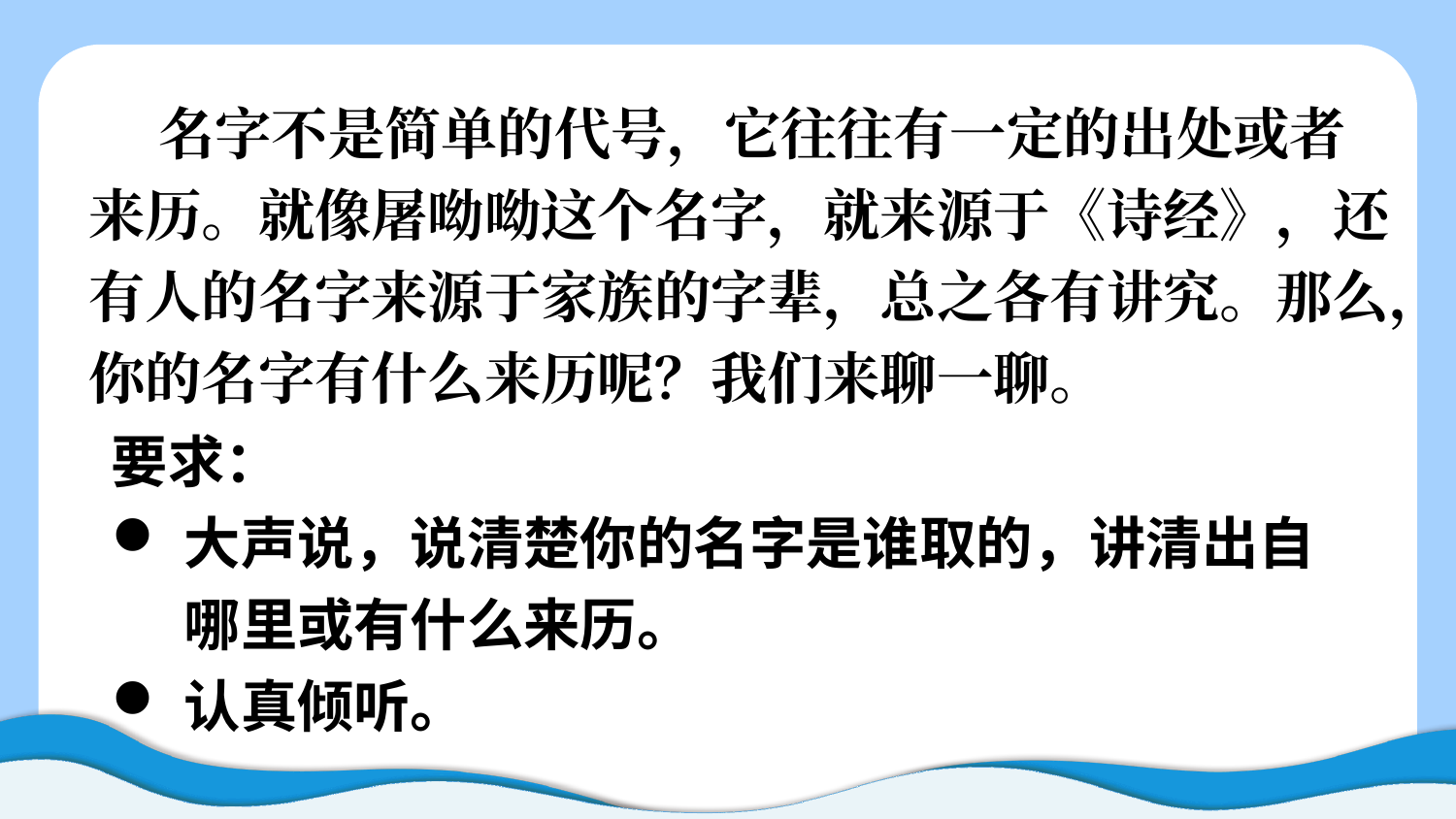

名字不是简单的代号，它往往有一定的出处或者来历。就像屠呦呦这个名字，就来源于《诗经》，还有人的名字来源于家族的字辈，总之各有讲究。那么，你的名字有什么来历呢？我们来聊一聊。
要求：
大声说，说清楚你的名字是谁取的，讲清出自哪里或有什么来历。
认真倾听。